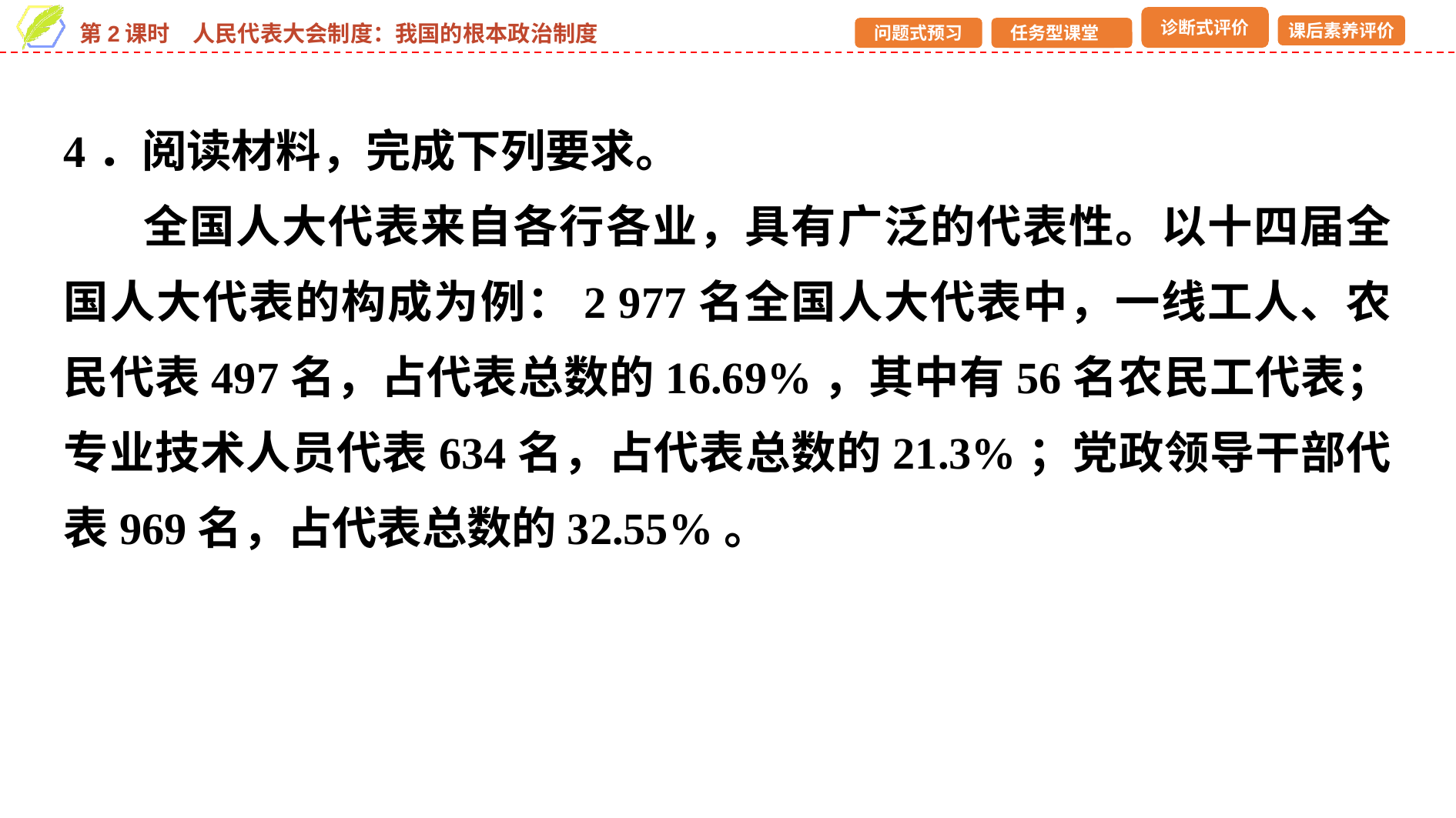

4．阅读材料，完成下列要求。
全国人大代表来自各行各业，具有广泛的代表性。以十四届全国人大代表的构成为例：2 977名全国人大代表中，一线工人、农民代表497名，占代表总数的16.69%，其中有56名农民工代表；专业技术人员代表634名，占代表总数的21.3%；党政领导干部代表969名，占代表总数的32.55%。